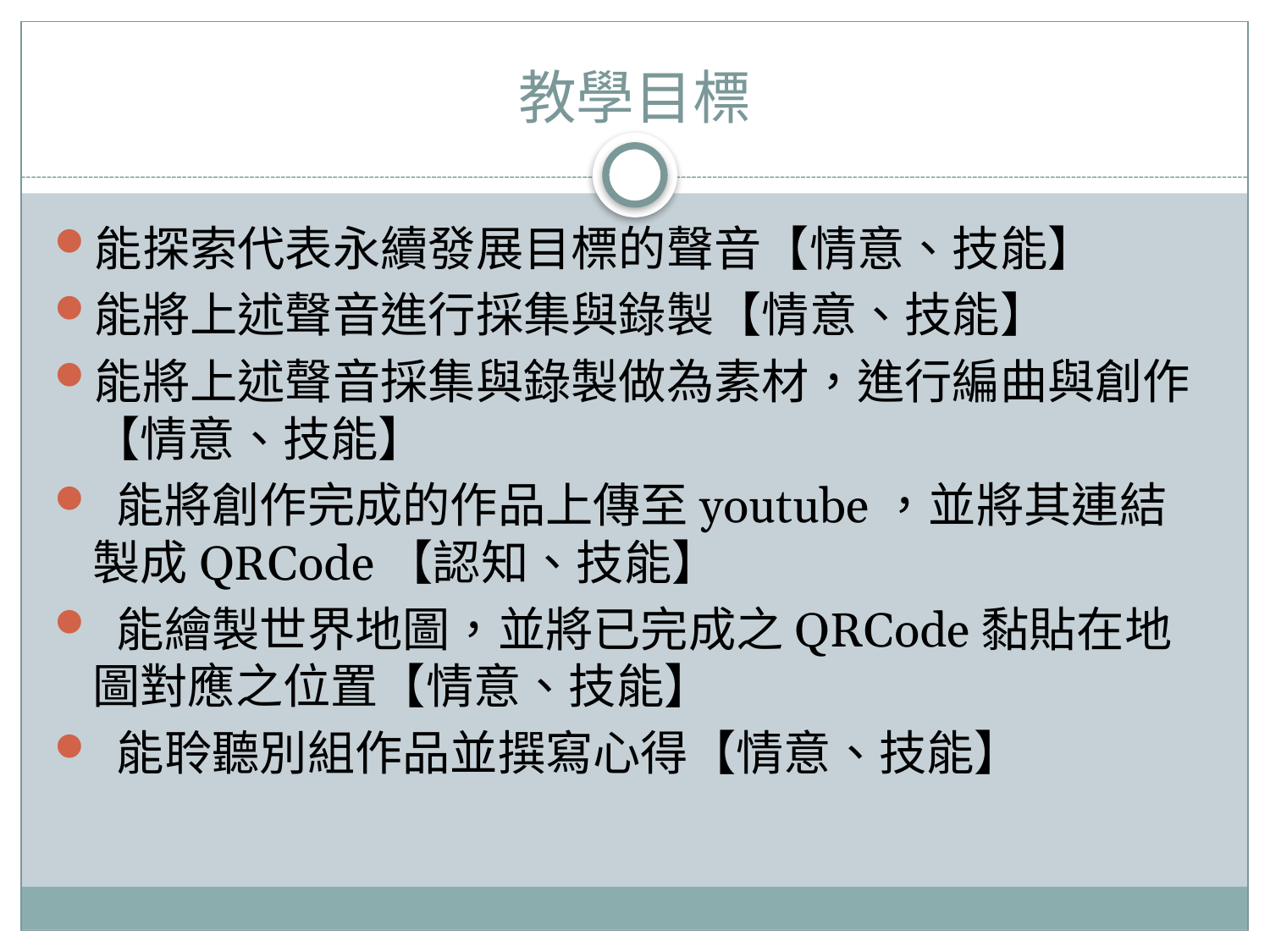

# 教學目標
能探索代表永續發展目標的聲音【情意、技能】
能將上述聲音進行採集與錄製【情意、技能】
能將上述聲音採集與錄製做為素材，進行編曲與創作【情意、技能】
 能將創作完成的作品上傳至youtube，並將其連結製成QRCode【認知、技能】
 能繪製世界地圖，並將已完成之QRCode黏貼在地圖對應之位置【情意、技能】
 能聆聽別組作品並撰寫心得【情意、技能】